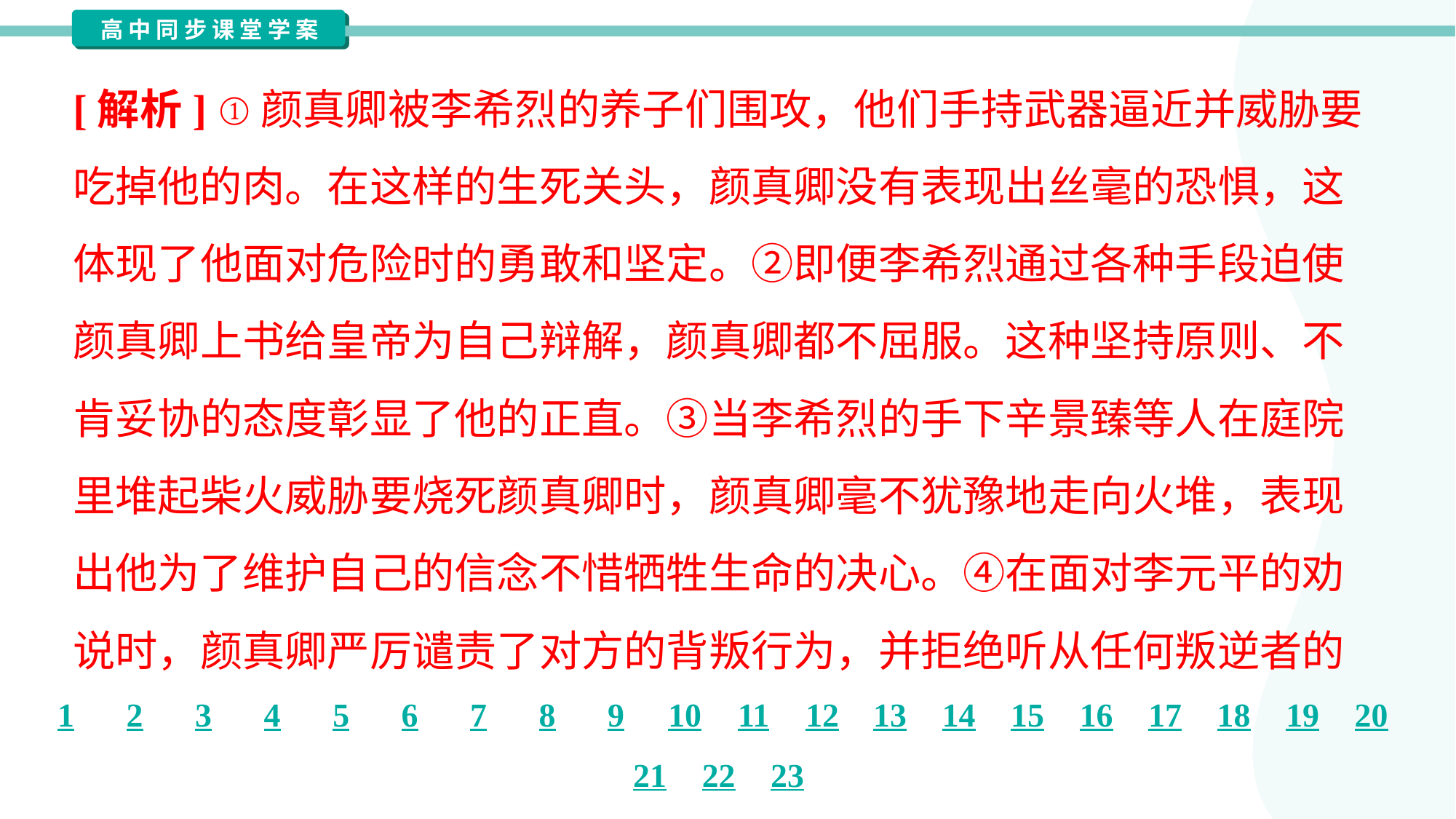

[解析] ①颜真卿被李希烈的养子们围攻，他们手持武器逼近并威胁要
吃掉他的肉。在这样的生死关头，颜真卿没有表现出丝毫的恐惧，这
体现了他面对危险时的勇敢和坚定。②即便李希烈通过各种手段迫使
颜真卿上书给皇帝为自己辩解，颜真卿都不屈服。这种坚持原则、不
肯妥协的态度彰显了他的正直。③当李希烈的手下辛景臻等人在庭院
里堆起柴火威胁要烧死颜真卿时，颜真卿毫不犹豫地走向火堆，表现
出他为了维护自己的信念不惜牺牲生命的决心。④在面对李元平的劝
说时，颜真卿严厉谴责了对方的背叛行为，并拒绝听从任何叛逆者的